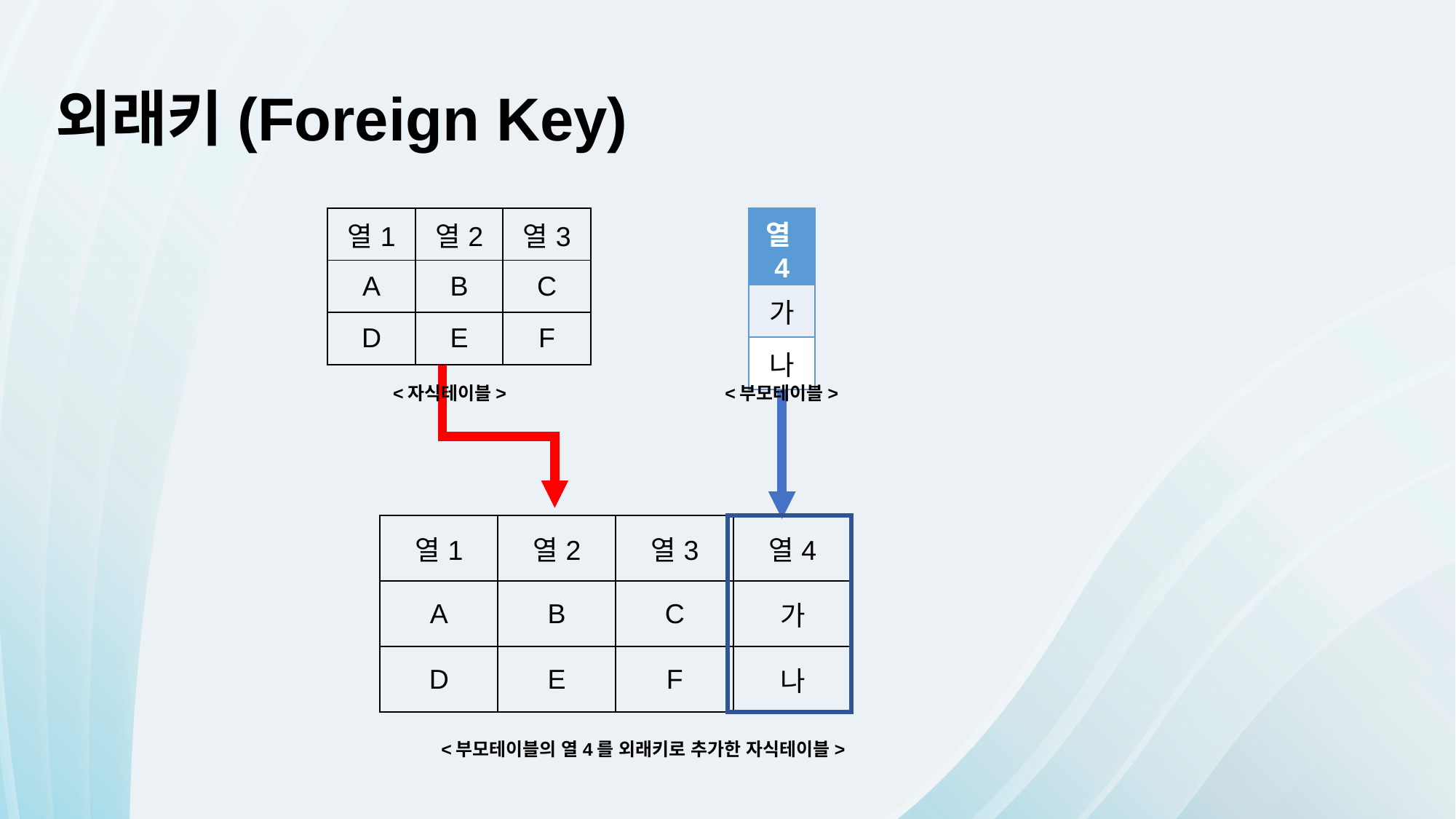

외래키(Foreign Key)

| 열1 | 열2 | 열3 |
| --- | --- | --- |
| A | B | C |
| D | E | F |
| 열4 |
| --- |
| 가 |
| 나 |
<자식테이블>
<부모테이블>
| 열1 | 열2 | 열3 | 열4 |
| --- | --- | --- | --- |
| A | B | C | 가 |
| D | E | F | 나 |

<부모테이블의 열4를 외래키로 추가한 자식테이블>